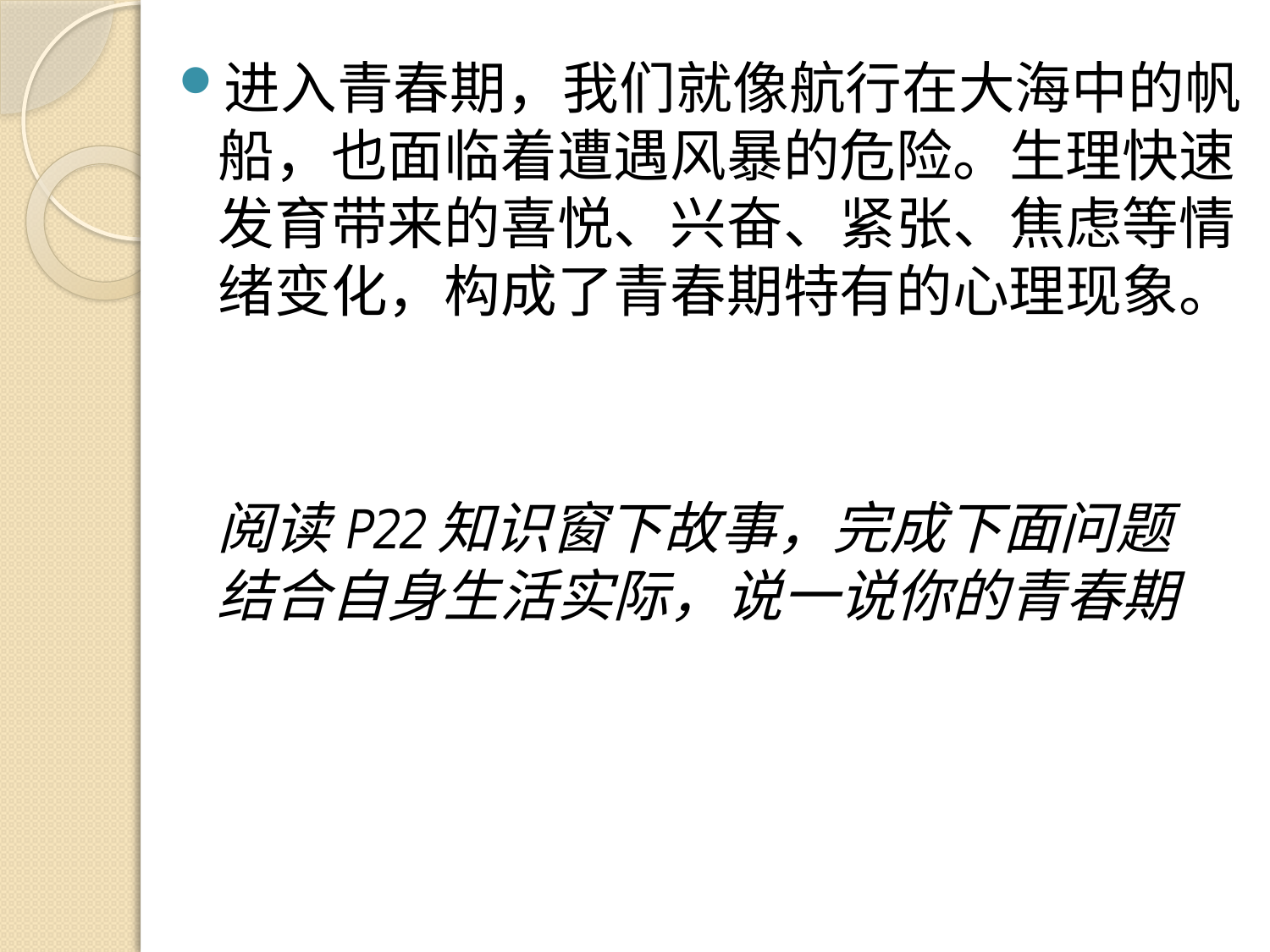

进入青春期，我们就像航行在大海中的帆船，也面临着遭遇风暴的危险。生理快速发育带来的喜悦、兴奋、紧张、焦虑等情绪变化，构成了青春期特有的心理现象。
阅读P22知识窗下故事，完成下面问题
结合自身生活实际，说一说你的青春期